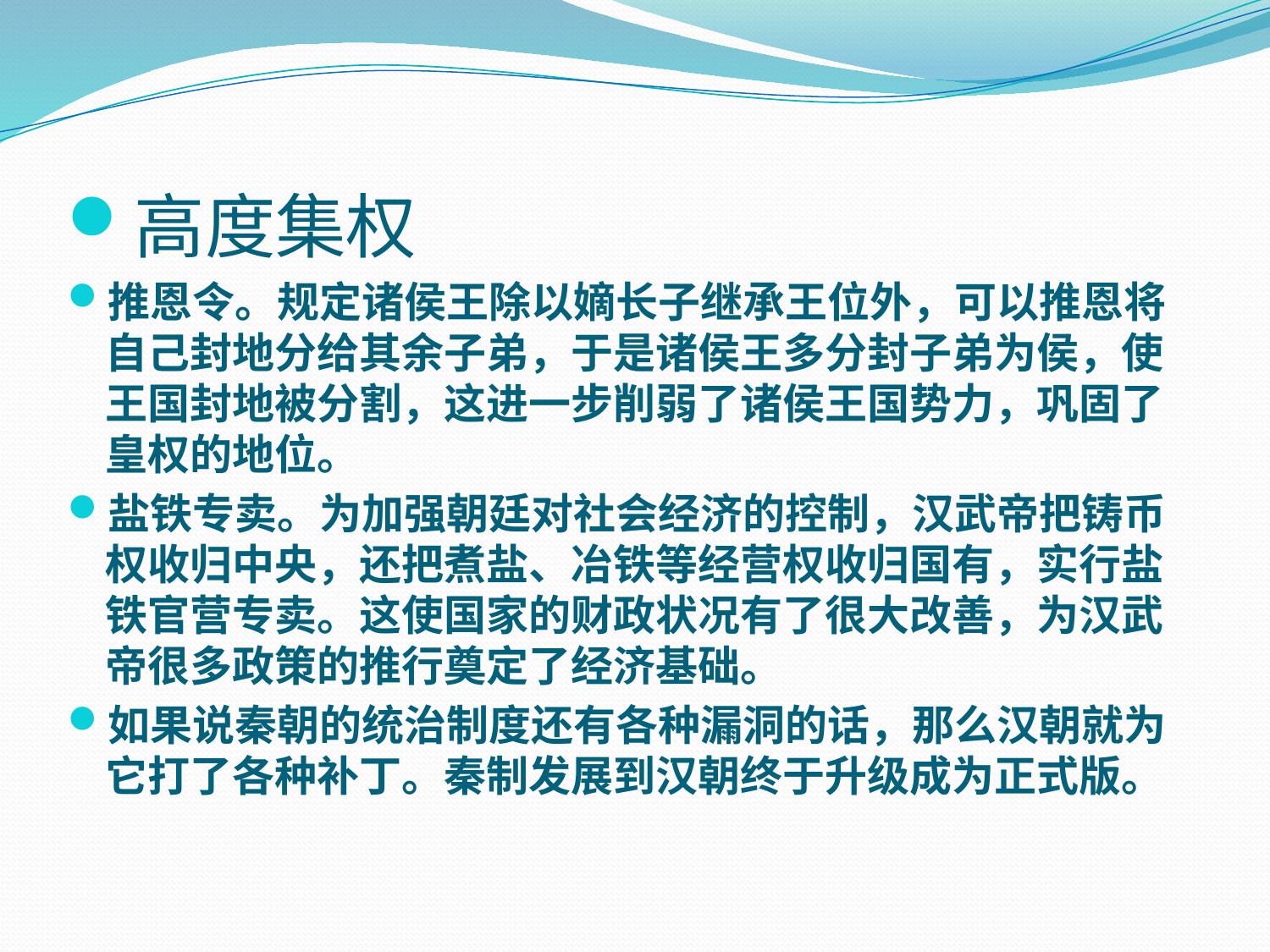

高度集权
推恩令。规定诸侯王除以嫡长子继承王位外，可以推恩将自己封地分给其余子弟，于是诸侯王多分封子弟为侯，使王国封地被分割，这进一步削弱了诸侯王国势力，巩固了皇权的地位。
盐铁专卖。为加强朝廷对社会经济的控制，汉武帝把铸币权收归中央，还把煮盐、冶铁等经营权收归国有，实行盐铁官营专卖。这使国家的财政状况有了很大改善，为汉武帝很多政策的推行奠定了经济基础。
如果说秦朝的统治制度还有各种漏洞的话，那么汉朝就为它打了各种补丁。秦制发展到汉朝终于升级成为正式版。